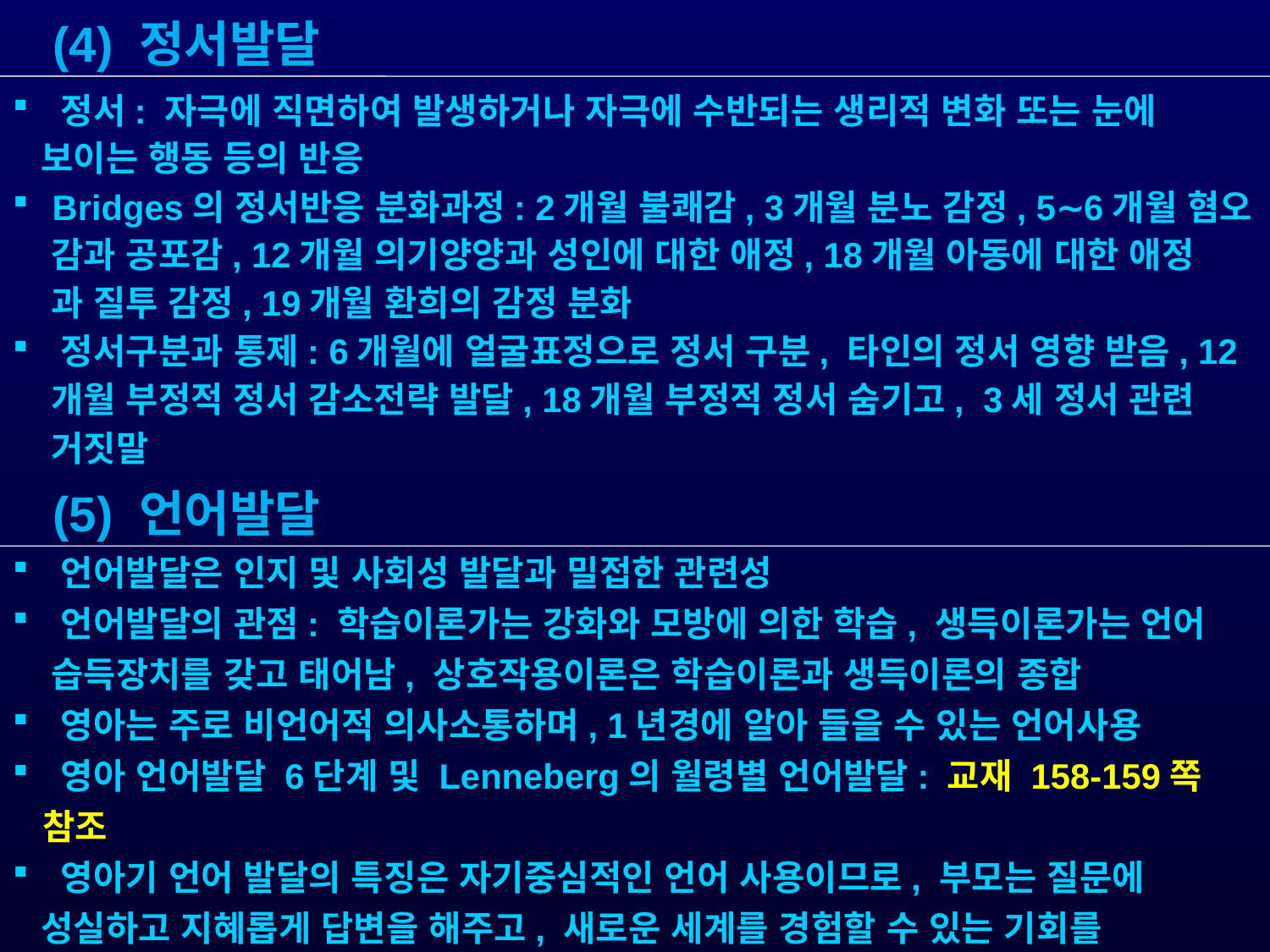

(4) 정서발달
 정서: 자극에 직면하여 발생하거나 자극에 수반되는 생리적 변화 또는 눈에
  보이는 행동 등의 반응
 Bridges의 정서반응 분화과정: 2개월 불쾌감, 3개월 분노 감정, 5∼6개월 혐오
   감과 공포감, 12개월 의기양양과 성인에 대한 애정, 18개월 아동에 대한 애정
   과 질투 감정, 19개월 환희의 감정 분화
 정서구분과 통제: 6개월에 얼굴표정으로 정서 구분, 타인의 정서 영향 받음, 12
   개월 부정적 정서 감소전략 발달, 18개월 부정적 정서 숨기고,  3세 정서 관련
   거짓말

  (5) 언어발달
 언어발달은 인지 및 사회성 발달과 밀접한 관련성
 언어발달의 관점: 학습이론가는 강화와 모방에 의한 학습, 생득이론가는 언어
   습득장치를 갖고 태어남, 상호작용이론은 학습이론과 생득이론의 종합
 영아는 주로 비언어적 의사소통하며, 1년경에 알아 들을 수 있는 언어사용
 영아 언어발달 6단계 및 Lenneberg의 월령별 언어발달: 교재 158-159쪽 참조
 영아기 언어 발달의 특징은 자기중심적인 언어 사용이므로, 부모는 질문에
  성실하고 지혜롭게 답변을 해주고, 새로운 세계를 경험할 수 있는 기회를
  제공하여 언어발달 촉진